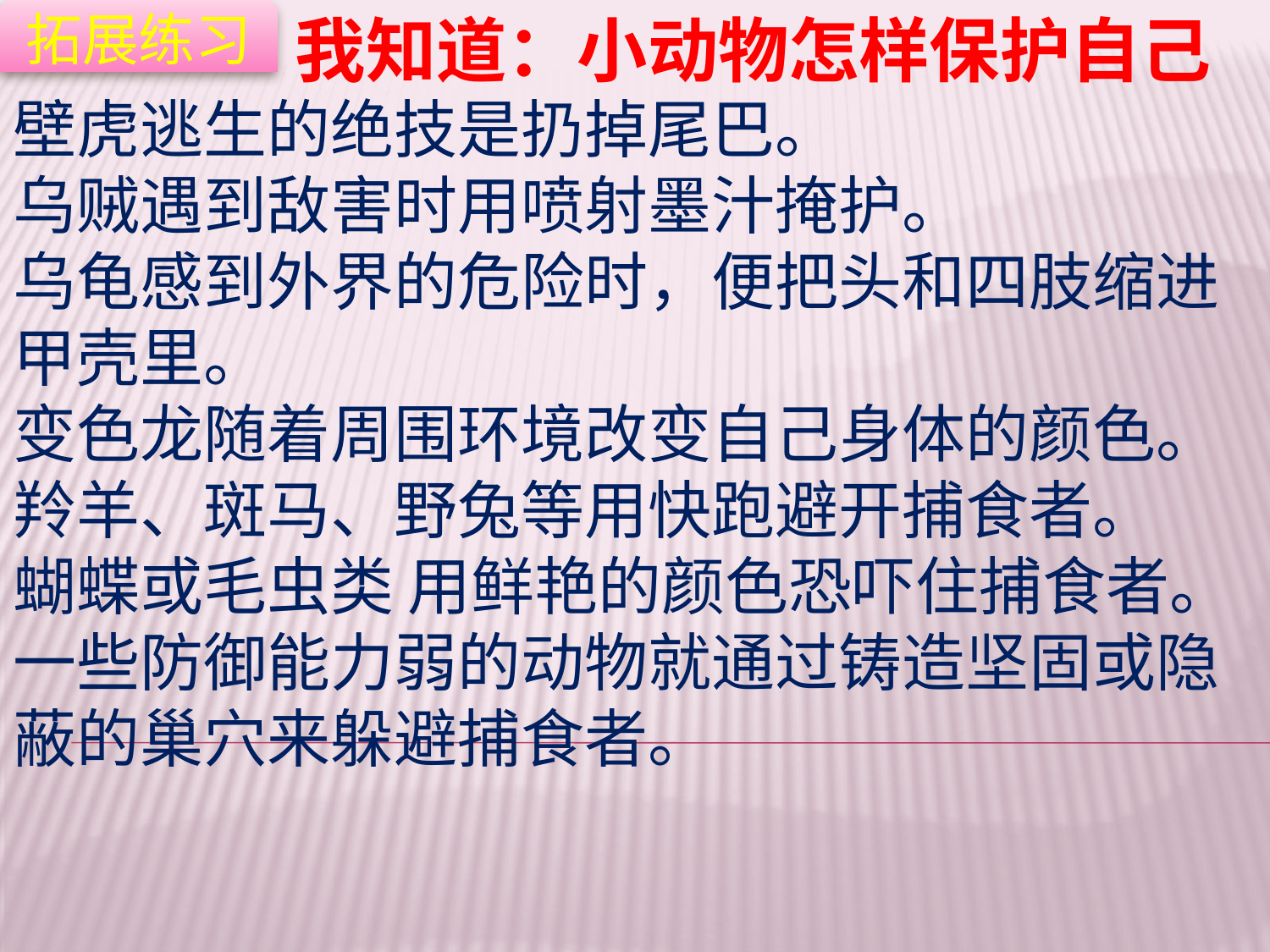

拓展练习
我知道：小动物怎样保护自己
壁虎逃生的绝技是扔掉尾巴。
乌贼遇到敌害时用喷射墨汁掩护。
乌龟感到外界的危险时，便把头和四肢缩进甲壳里。
变色龙随着周围环境改变自己身体的颜色。
羚羊、斑马、野兔等用快跑避开捕食者。
蝴蝶或毛虫类 用鲜艳的颜色恐吓住捕食者。
一些防御能力弱的动物就通过铸造坚固或隐蔽的巢穴来躲避捕食者。